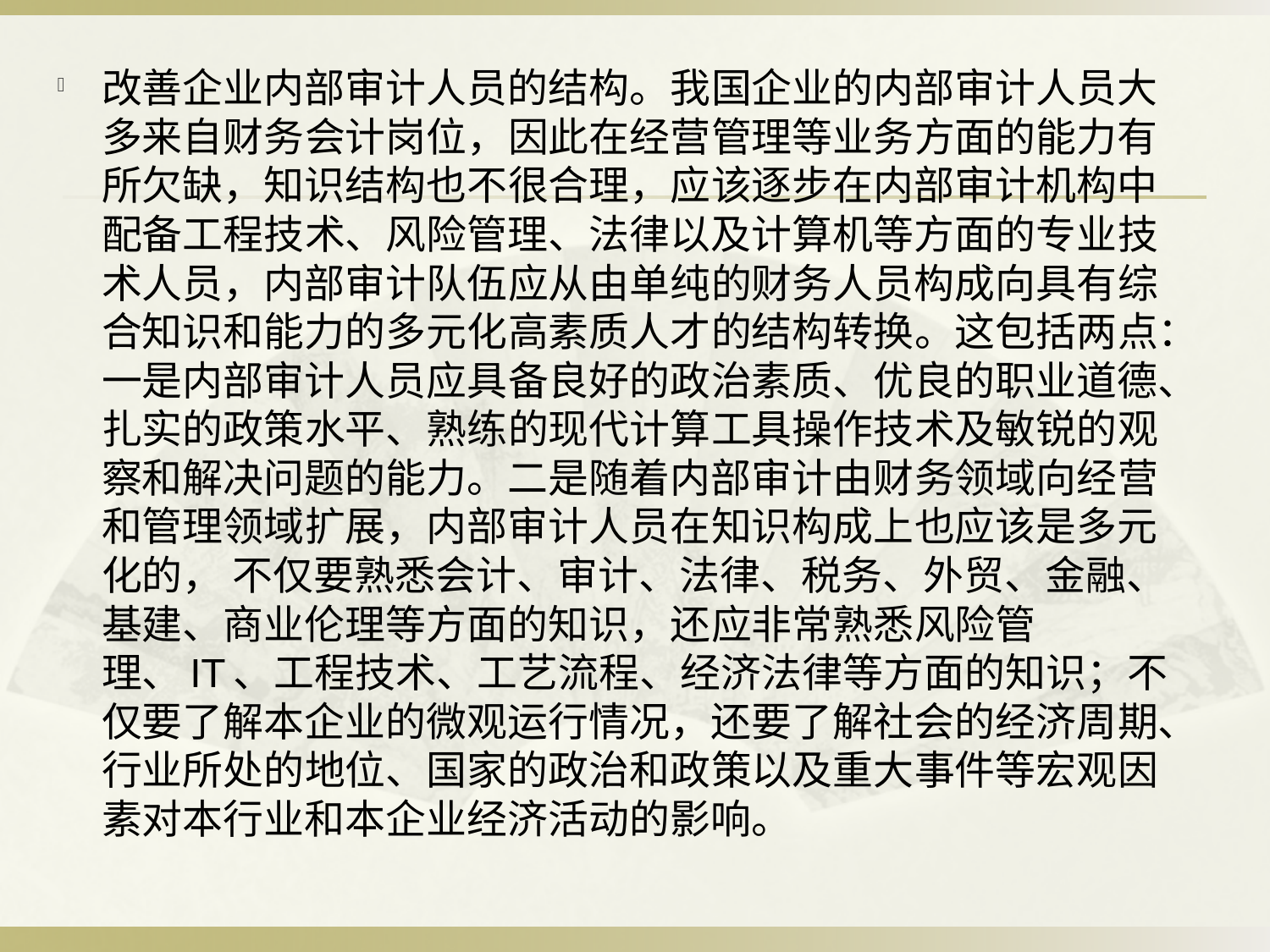

改善企业内部审计人员的结构。我国企业的内部审计人员大多来自财务会计岗位，因此在经营管理等业务方面的能力有所欠缺，知识结构也不很合理，应该逐步在内部审计机构中配备工程技术、风险管理、法律以及计算机等方面的专业技术人员，内部审计队伍应从由单纯的财务人员构成向具有综合知识和能力的多元化高素质人才的结构转换。这包括两点：一是内部审计人员应具备良好的政治素质、优良的职业道德、扎实的政策水平、熟练的现代计算工具操作技术及敏锐的观察和解决问题的能力。二是随着内部审计由财务领域向经营和管理领域扩展，内部审计人员在知识构成上也应该是多元化的， 不仅要熟悉会计、审计、法律、税务、外贸、金融、基建、商业伦理等方面的知识，还应非常熟悉风险管理、IT、工程技术、工艺流程、经济法律等方面的知识；不仅要了解本企业的微观运行情况，还要了解社会的经济周期、行业所处的地位、国家的政治和政策以及重大事件等宏观因素对本行业和本企业经济活动的影响。